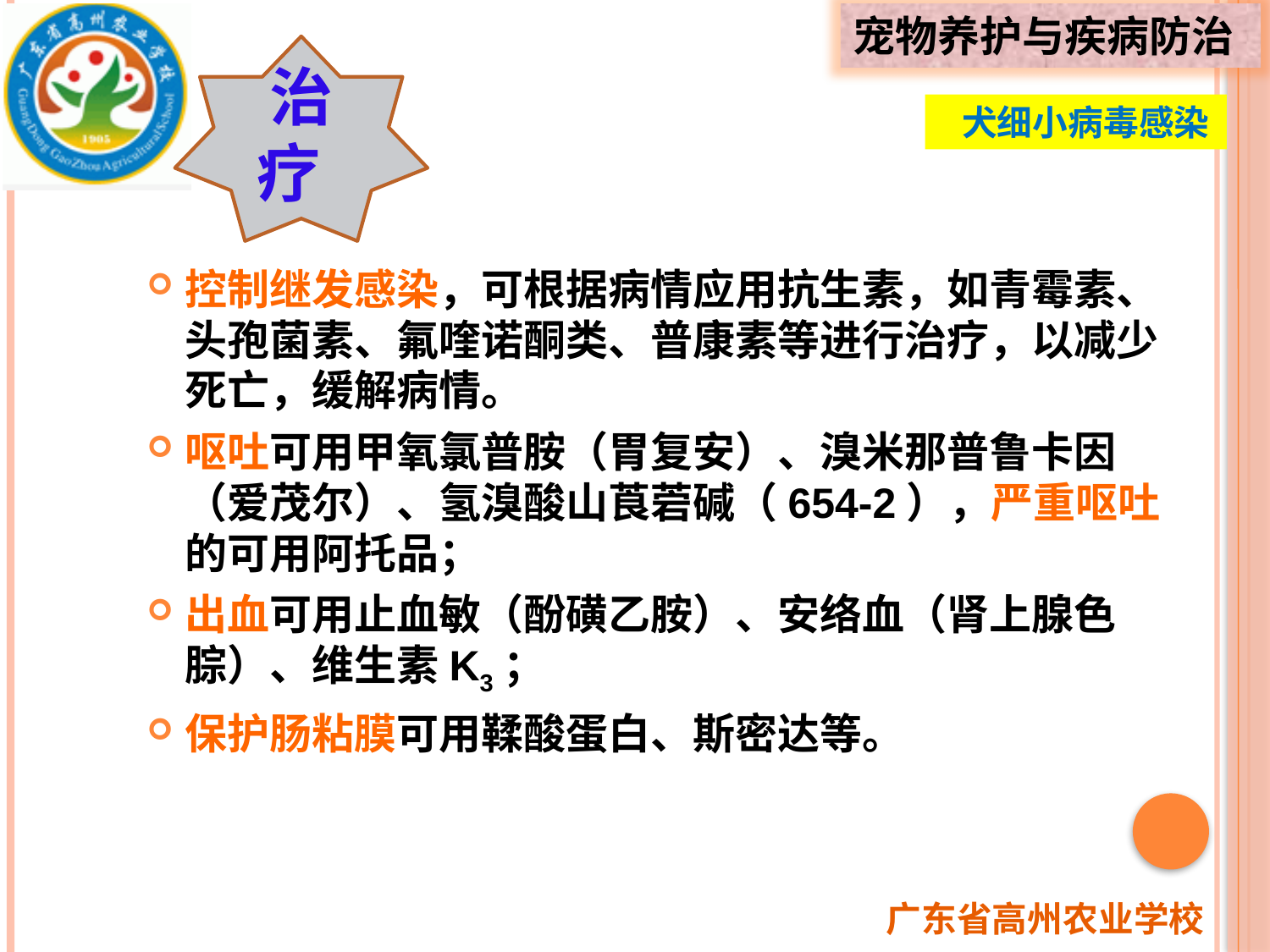

治
疗
  犬细小病毒感染
控制继发感染，可根据病情应用抗生素，如青霉素、头孢菌素、氟喹诺酮类、普康素等进行治疗，以减少死亡，缓解病情。
呕吐可用甲氧氯普胺（胃复安）、溴米那普鲁卡因（爱茂尔）、氢溴酸山莨菪碱（654-2），严重呕吐的可用阿托品；
出血可用止血敏（酚磺乙胺）、安络血（肾上腺色腙）、维生素K3；
保护肠粘膜可用鞣酸蛋白、斯密达等。